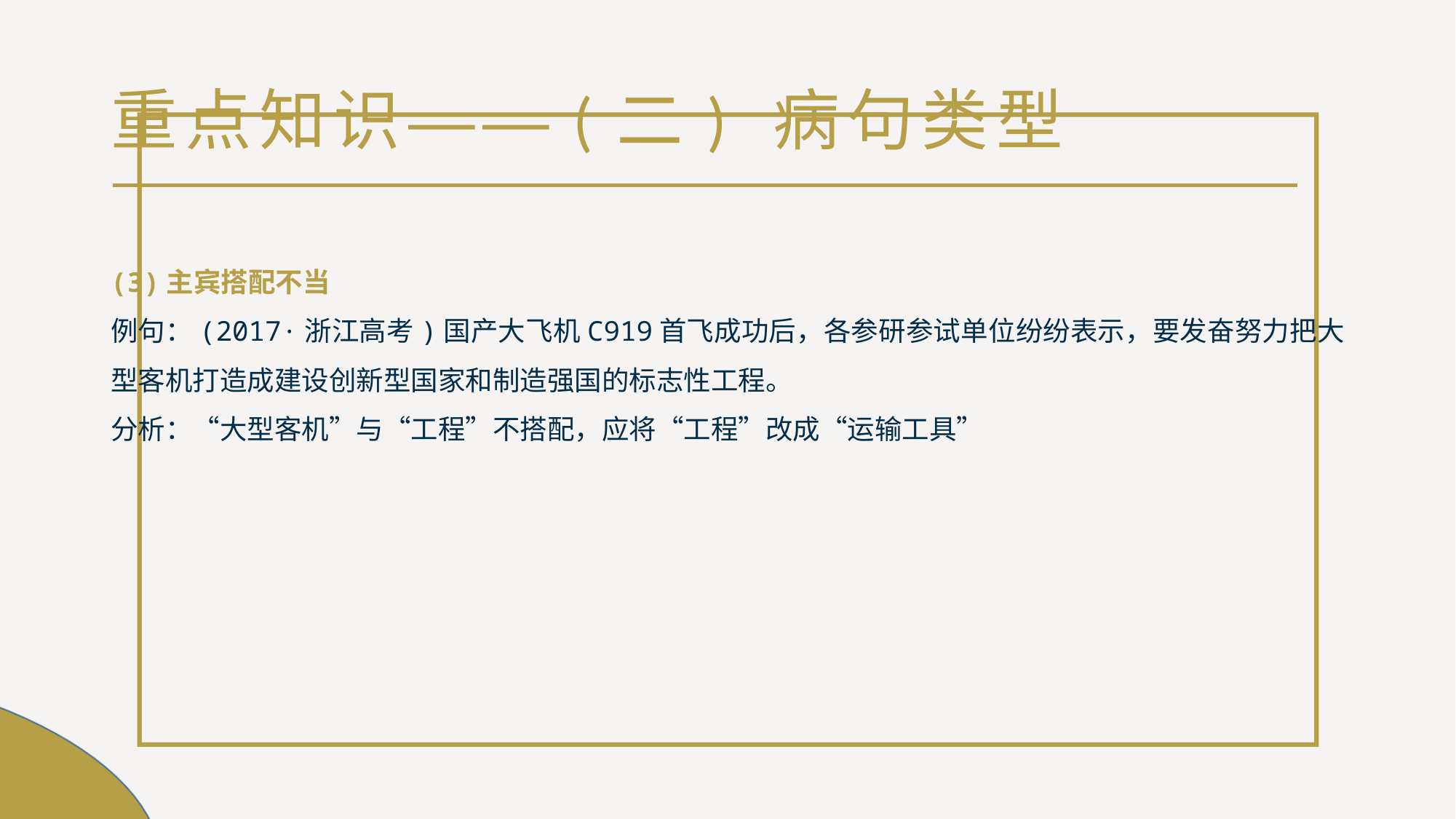

# 重点知识——(二) 病句类型
(3)主宾搭配不当
例句：(2017·浙江高考)国产大飞机C919首飞成功后，各参研参试单位纷纷表示，要发奋努力把大型客机打造成建设创新型国家和制造强国的标志性工程。
分析：“大型客机”与“工程”不搭配，应将“工程”改成“运输工具”